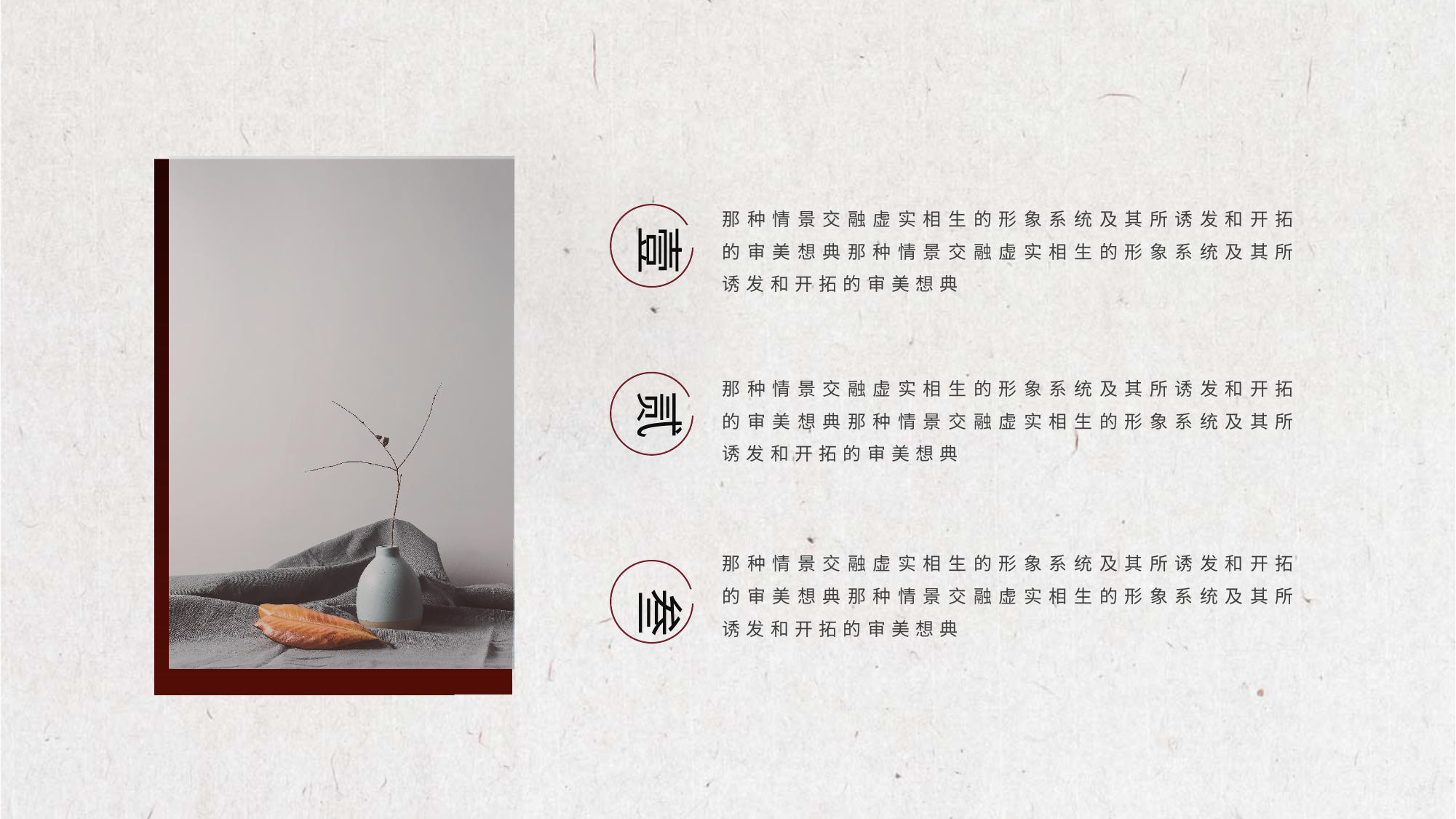

那种情景交融虚实相生的形象系统及其所诱发和开拓的审美想典那种情景交融虚实相生的形象系统及其所诱发和开拓的审美想典

壹
那种情景交融虚实相生的形象系统及其所诱发和开拓的审美想典那种情景交融虚实相生的形象系统及其所诱发和开拓的审美想典

贰
那种情景交融虚实相生的形象系统及其所诱发和开拓的审美想典那种情景交融虚实相生的形象系统及其所诱发和开拓的审美想典

叁